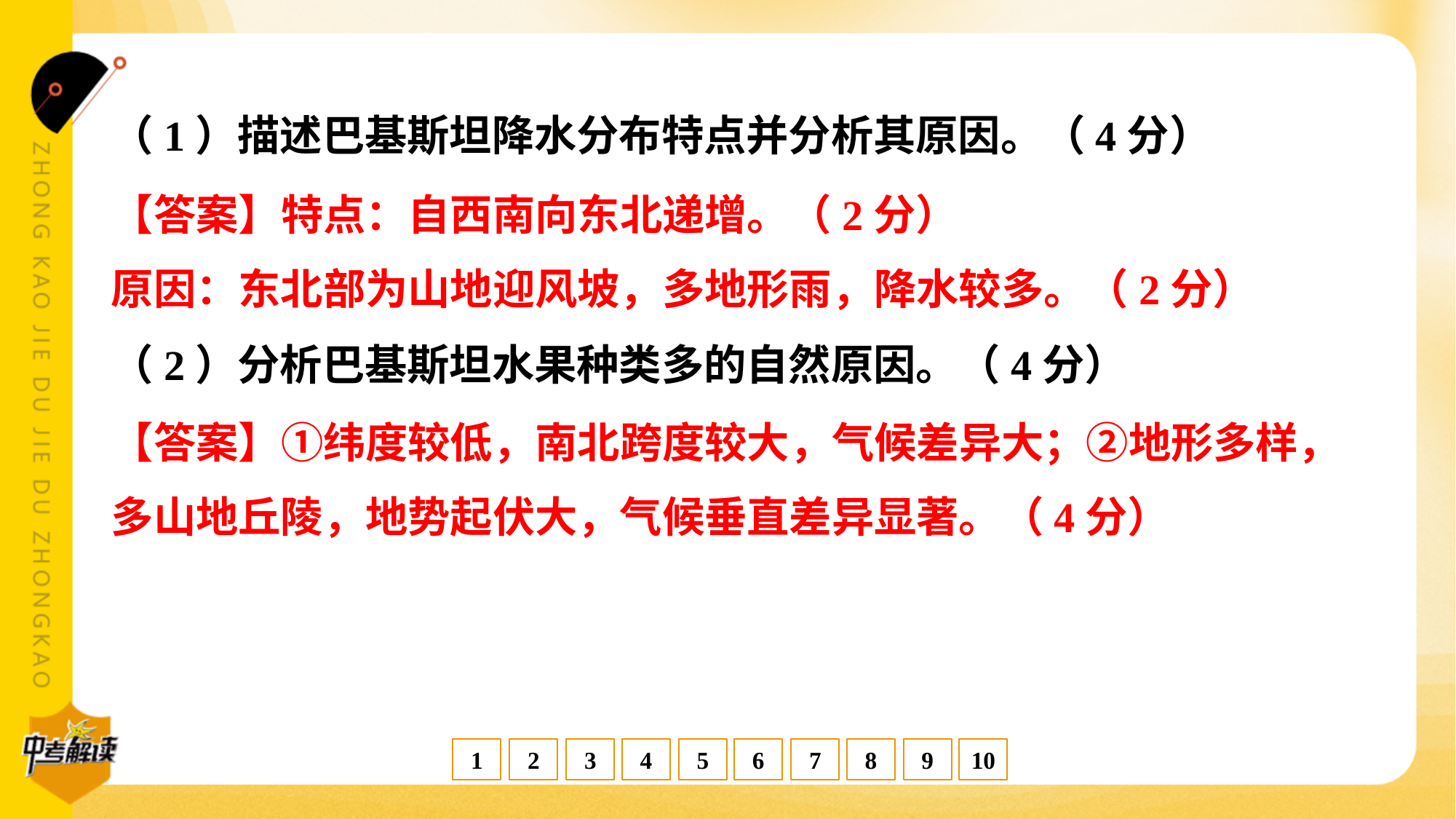

（1）描述巴基斯坦降水分布特点并分析其原因。（4分）
【答案】特点：自西南向东北递增。（2分）
原因：东北部为山地迎风坡，多地形雨，降水较多。（2分）
（2）分析巴基斯坦水果种类多的自然原因。（4分）
【答案】①纬度较低，南北跨度较大，气候差异大；②地形多样，
多山地丘陵，地势起伏大，气候垂直差异显著。（4分）